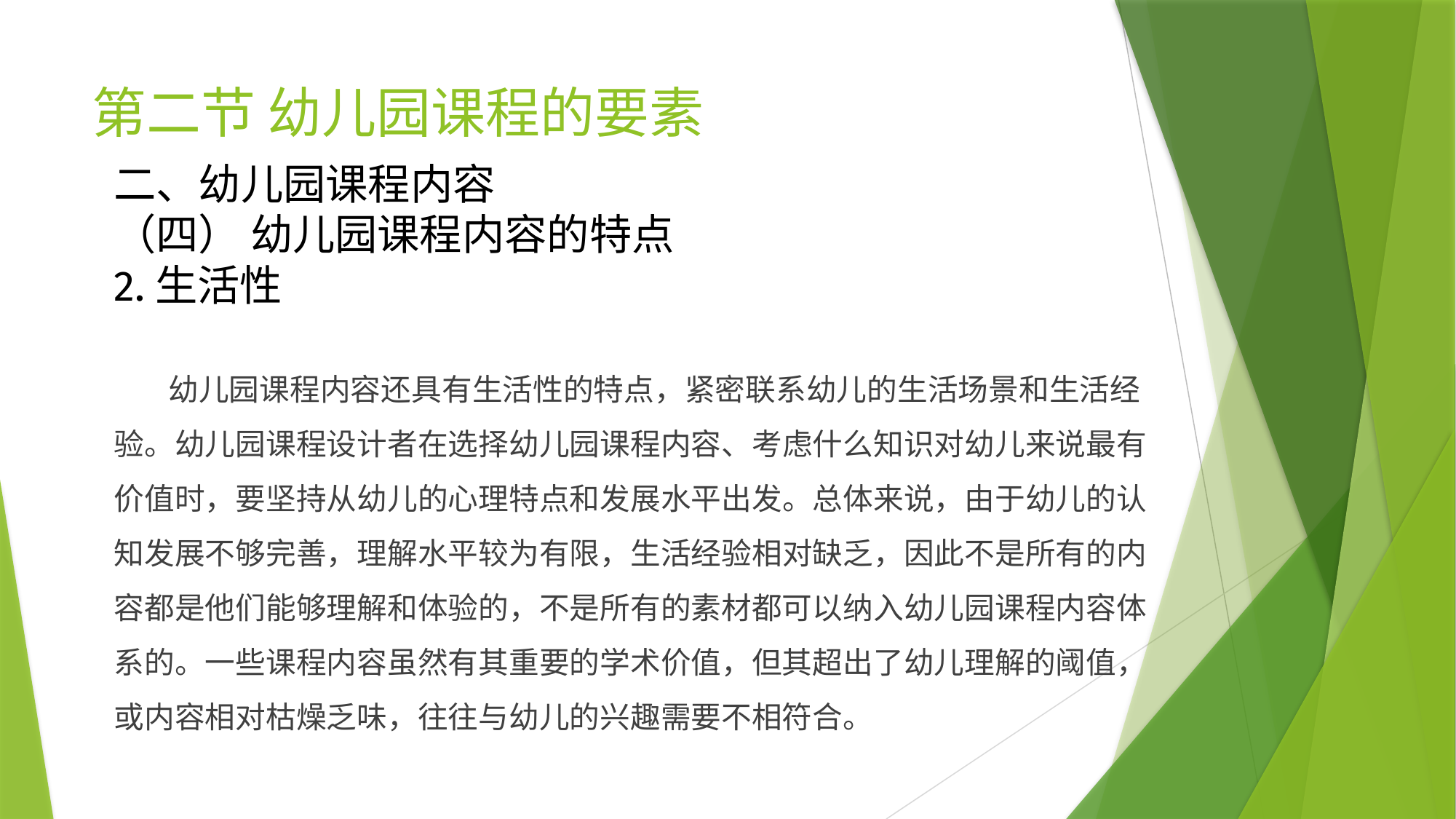

# 第二节 幼儿园课程的要素
二、幼儿园课程内容
（四） 幼儿园课程内容的特点
2.生活性
       幼儿园课程内容还具有生活性的特点，紧密联系幼儿的生活场景和生活经验。幼儿园课程设计者在选择幼儿园课程内容、考虑什么知识对幼儿来说最有价值时，要坚持从幼儿的心理特点和发展水平出发。总体来说，由于幼儿的认知发展不够完善，理解水平较为有限，生活经验相对缺乏，因此不是所有的内容都是他们能够理解和体验的，不是所有的素材都可以纳入幼儿园课程内容体系的。一些课程内容虽然有其重要的学术价值，但其超出了幼儿理解的阈值，或内容相对枯燥乏味，往往与幼儿的兴趣需要不相符合。